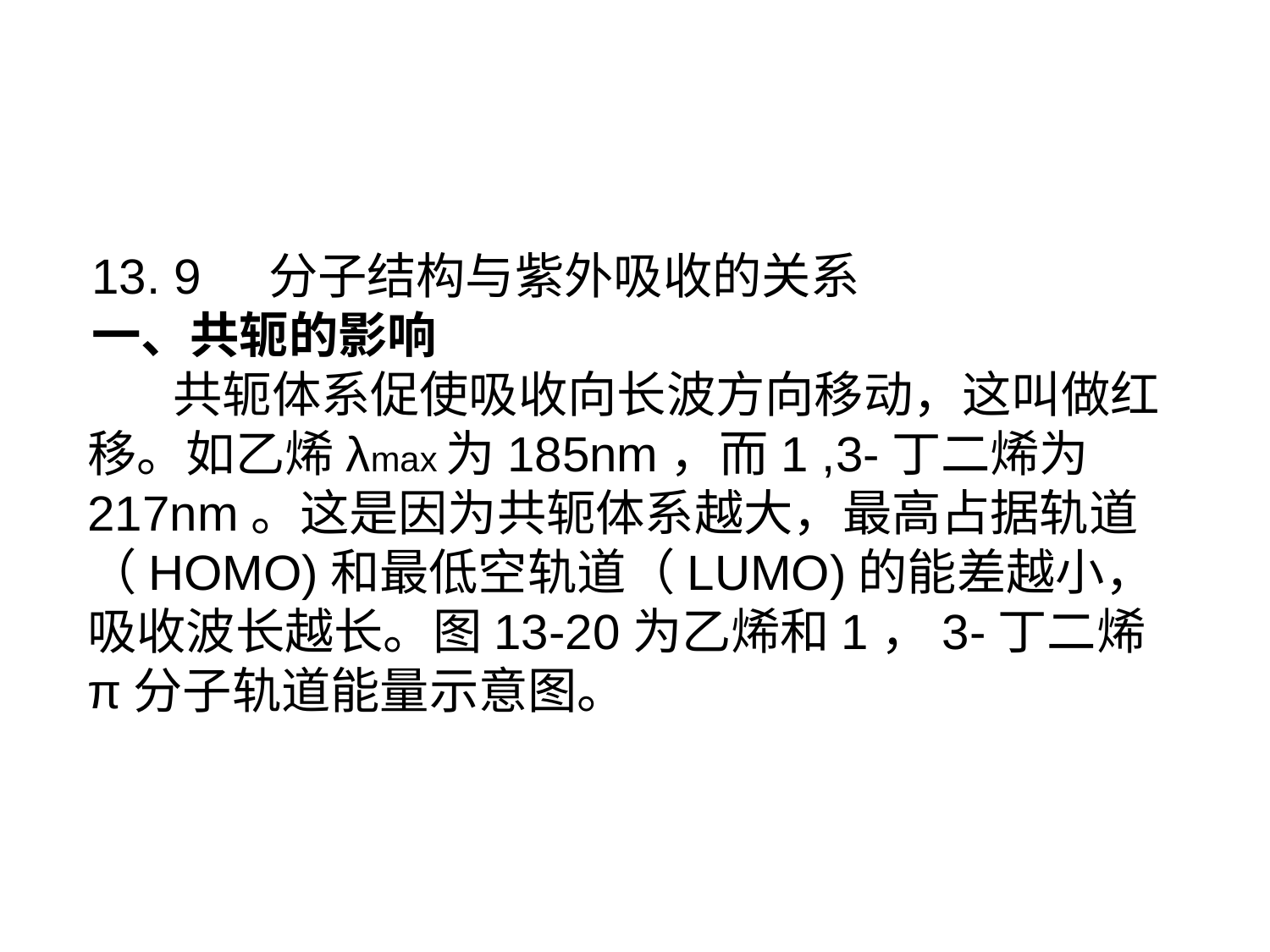

13. 9    分子结构与紫外吸收的关系
一、共轭的影响
   共轭体系促使吸收向长波方向移动，这叫做红移。如乙烯λmax为185nm，而1 ,3-丁二烯为217nm。这是因为共轭体系越大，最高占据轨道  （HOMO)和最低空轨道（LUMO)的能差越小，吸收波长越长。图13-20为乙烯和1，3-丁二烯π分子轨道能量示意图。